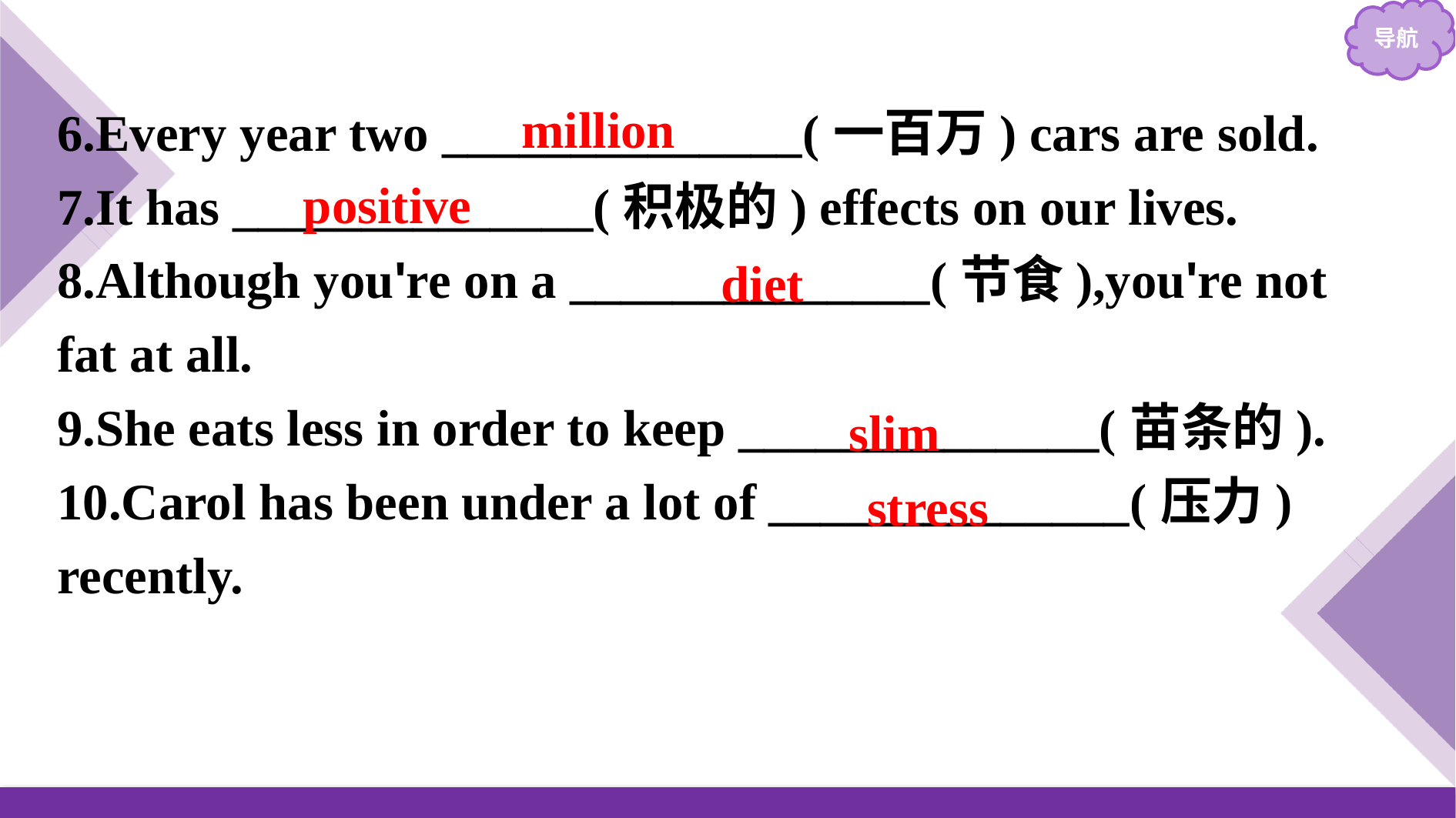

6.Every year two ______________(一百万) cars are sold.
7.It has ______________(积极的) effects on our lives.
8.Although you're on a ______________(节食),you're not fat at all.
9.She eats less in order to keep ______________(苗条的).
10.Carol has been under a lot of ______________(压力) recently.
million
positive
diet
slim
stress